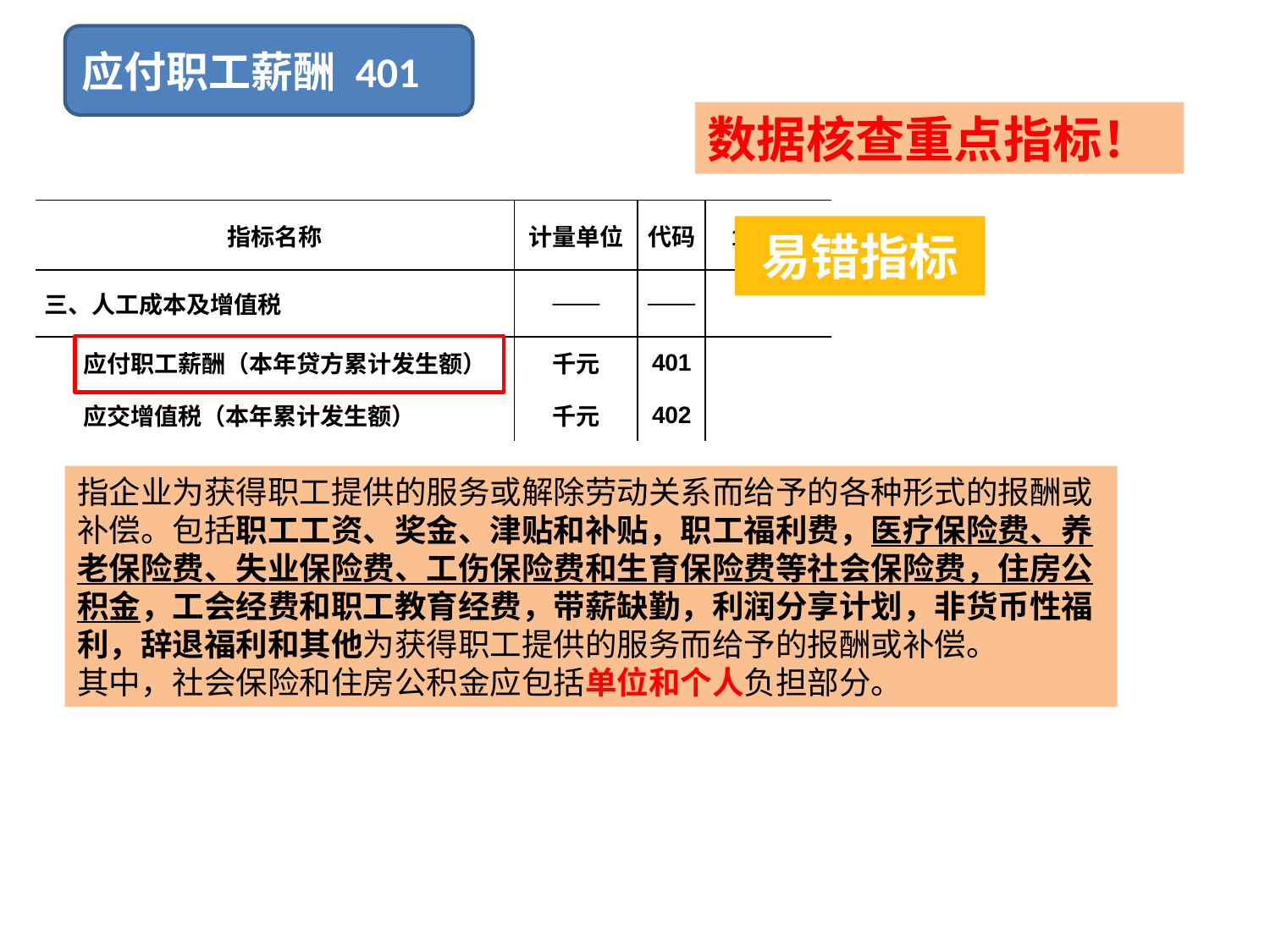

应付职工薪酬 401
数据核查重点指标！
| 指标名称 | 计量单位 | 代码 | 1-本季 |
| --- | --- | --- | --- |
| 三、人工成本及增值税 | —— | —— |  |
| 应付职工薪酬（本年贷方累计发生额） | 千元 | 401 |  |
| 应交增值税（本年累计发生额） | 千元 | 402 |  |
易错指标

指企业为获得职工提供的服务或解除劳动关系而给予的各种形式的报酬或补偿。包括职工工资、奖金、津贴和补贴，职工福利费，医疗保险费、养老保险费、失业保险费、工伤保险费和生育保险费等社会保险费，住房公积金，工会经费和职工教育经费，带薪缺勤，利润分享计划，非货币性福利，辞退福利和其他为获得职工提供的服务而给予的报酬或补偿。
其中，社会保险和住房公积金应包括单位和个人负担部分。
73